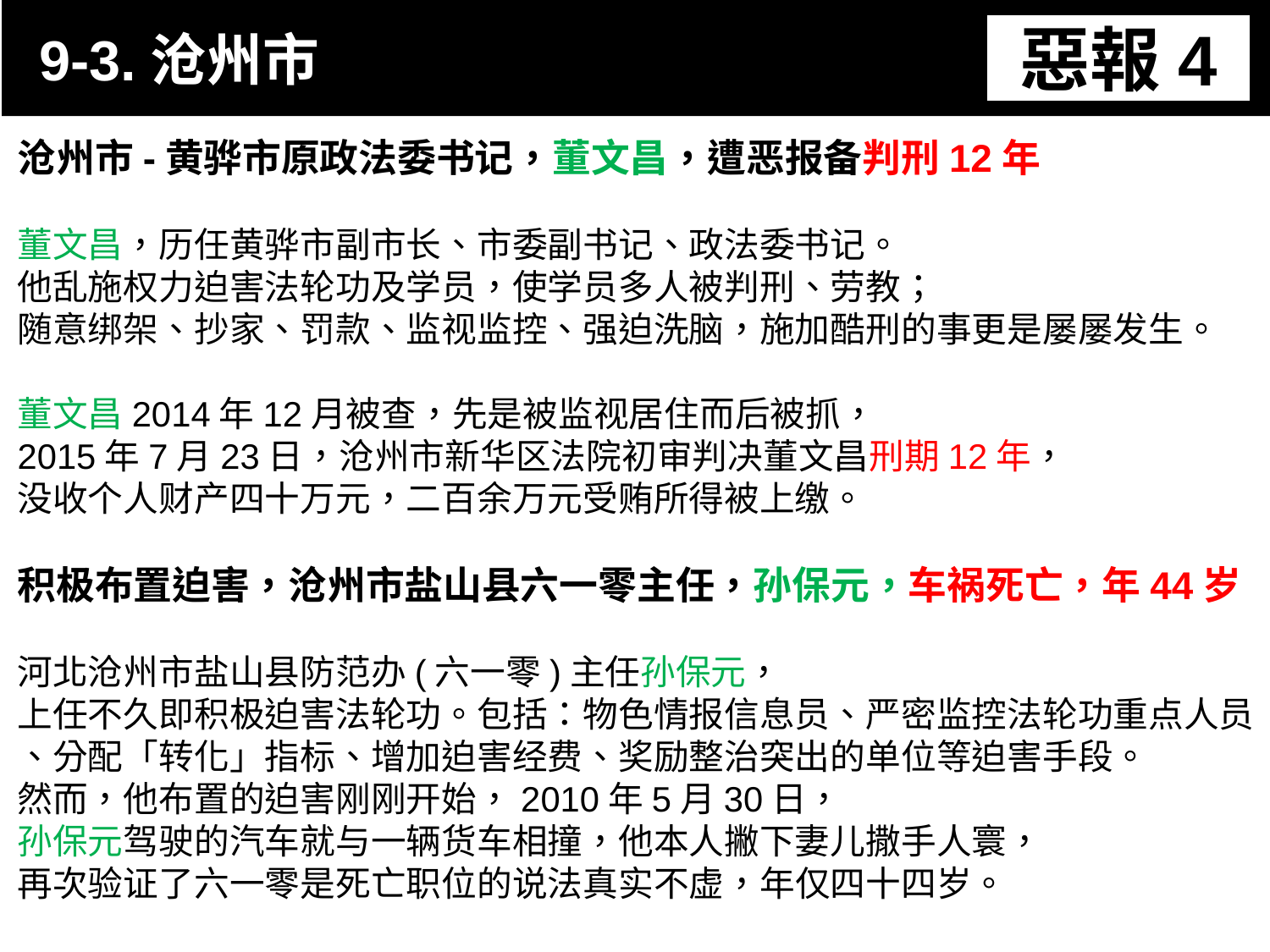

9-3.沧州市
惡報4

11-3. XX市官員惡報實例
沧州市-黄骅市原政法委书记，董文昌，遭恶报备判刑12年

董文昌，历任黄骅市副市长、市委副书记、政法委书记。
他乱施权力迫害法轮功及学员，使学员多人被判刑、劳教；
随意绑架、抄家、罚款、监视监控、强迫洗脑，施加酷刑的事更是屡屡发生。

董文昌2014年12月被查，先是被监视居住而后被抓，
2015年7月23日，沧州市新华区法院初审判决董文昌刑期12年，
没收个人财产四十万元，二百余万元受贿所得被上缴。

积极布置迫害，沧州市盐山县六一零主任，孙保元，车祸死亡，年44岁

河北沧州市盐山县防范办(六一零)主任孙保元，
上任不久即积极迫害法轮功。包括：物色情报信息员、严密监控法轮功重点人员
、分配「转化」指标、增加迫害经费、奖励整治突出的单位等迫害手段。
然而，他布置的迫害刚刚开始，2010年5月30日，
孙保元驾驶的汽车就与一辆货车相撞，他本人撇下妻儿撒手人寰，
再次验证了六一零是死亡职位的说法真实不虚，年仅四十四岁。